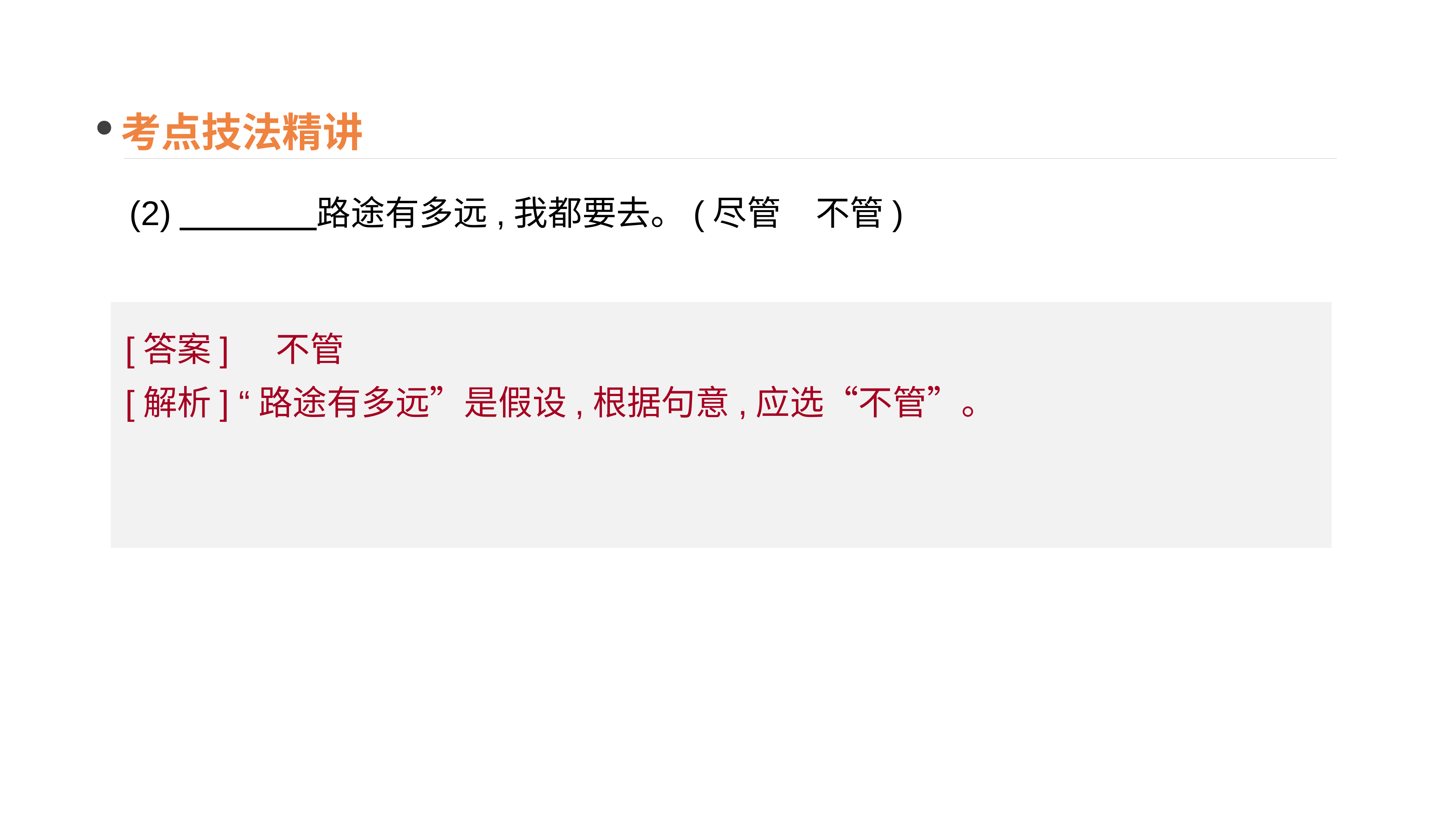

考点技法精讲

(2)　　　　路途有多远,我都要去。(尽管　不管)

[答案]    不管
[解析] “路途有多远”是假设,根据句意,应选“不管”。